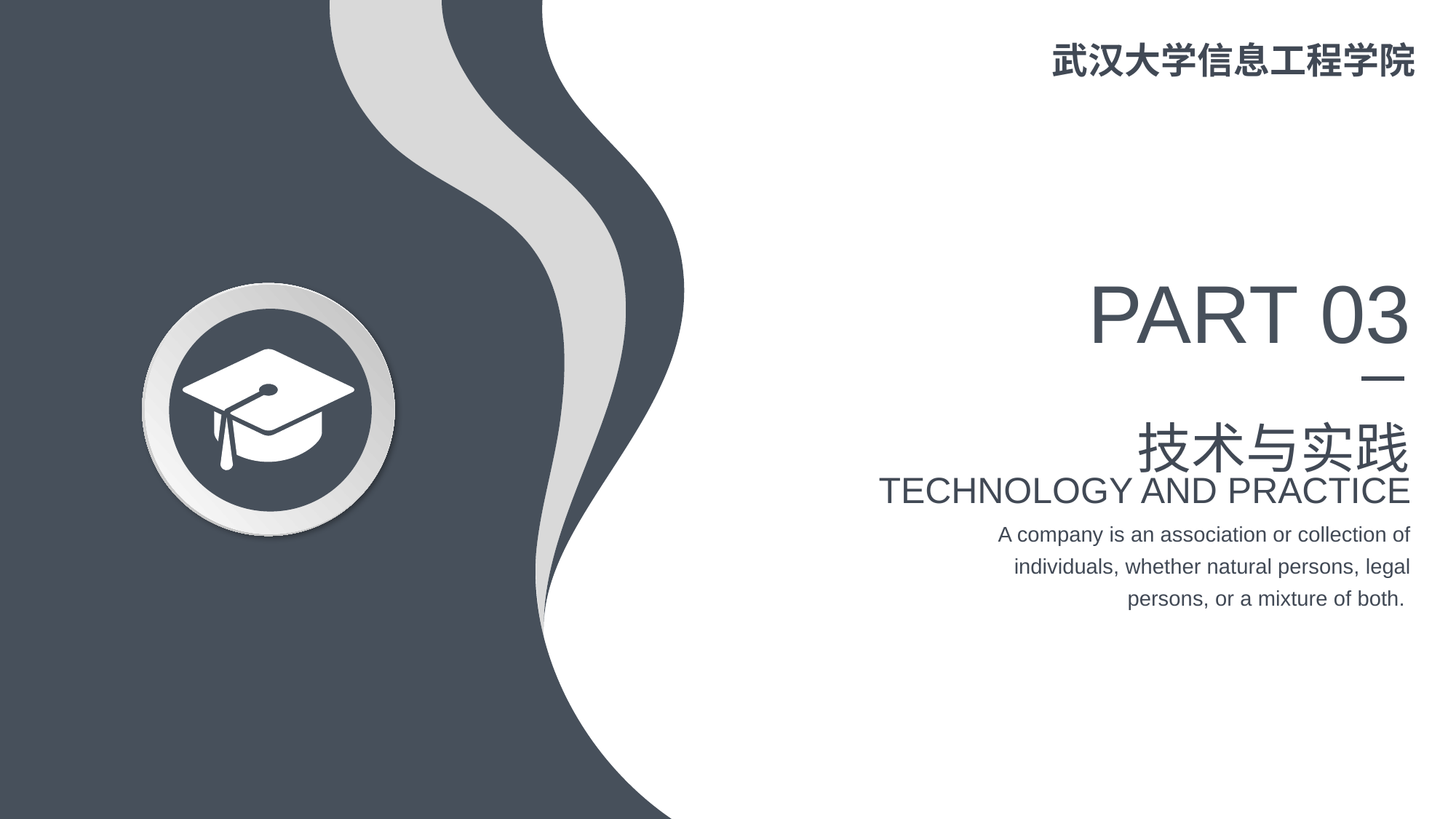

武汉大学信息工程学院

PART 03

技术与实践
TECHNOLOGY AND PRACTICE
A company is an association or collection of individuals, whether natural persons, legal persons, or a mixture of both.